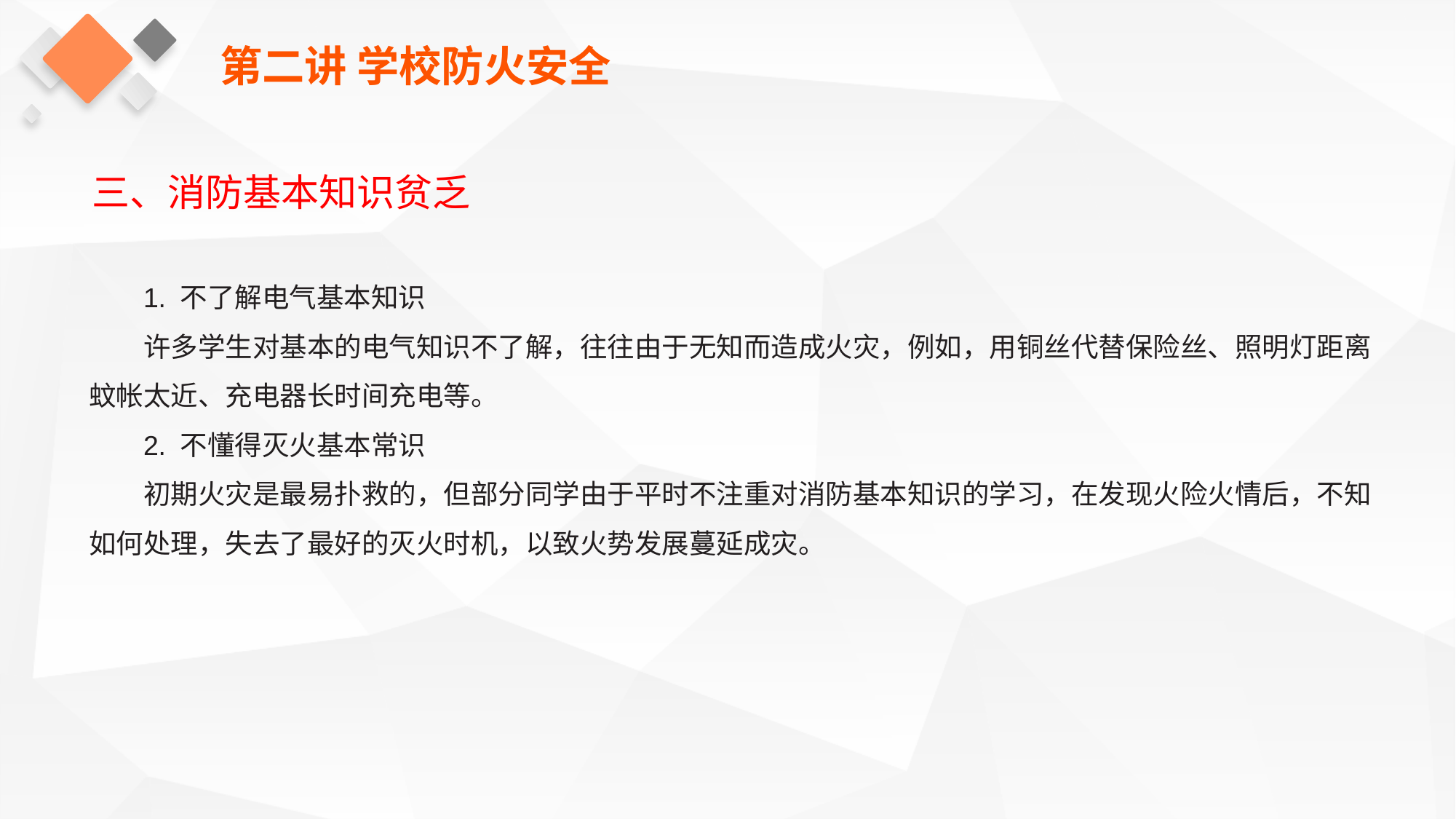

第二讲 学校防火安全
三、消防基本知识贫乏
1. 不了解电气基本知识
许多学生对基本的电气知识不了解，往往由于无知而造成火灾，例如，用铜丝代替保险丝、照明灯距离蚊帐太近、充电器长时间充电等。
2. 不懂得灭火基本常识
初期火灾是最易扑救的，但部分同学由于平时不注重对消防基本知识的学习，在发现火险火情后，不知如何处理，失去了最好的灭火时机，以致火势发展蔓延成灾。